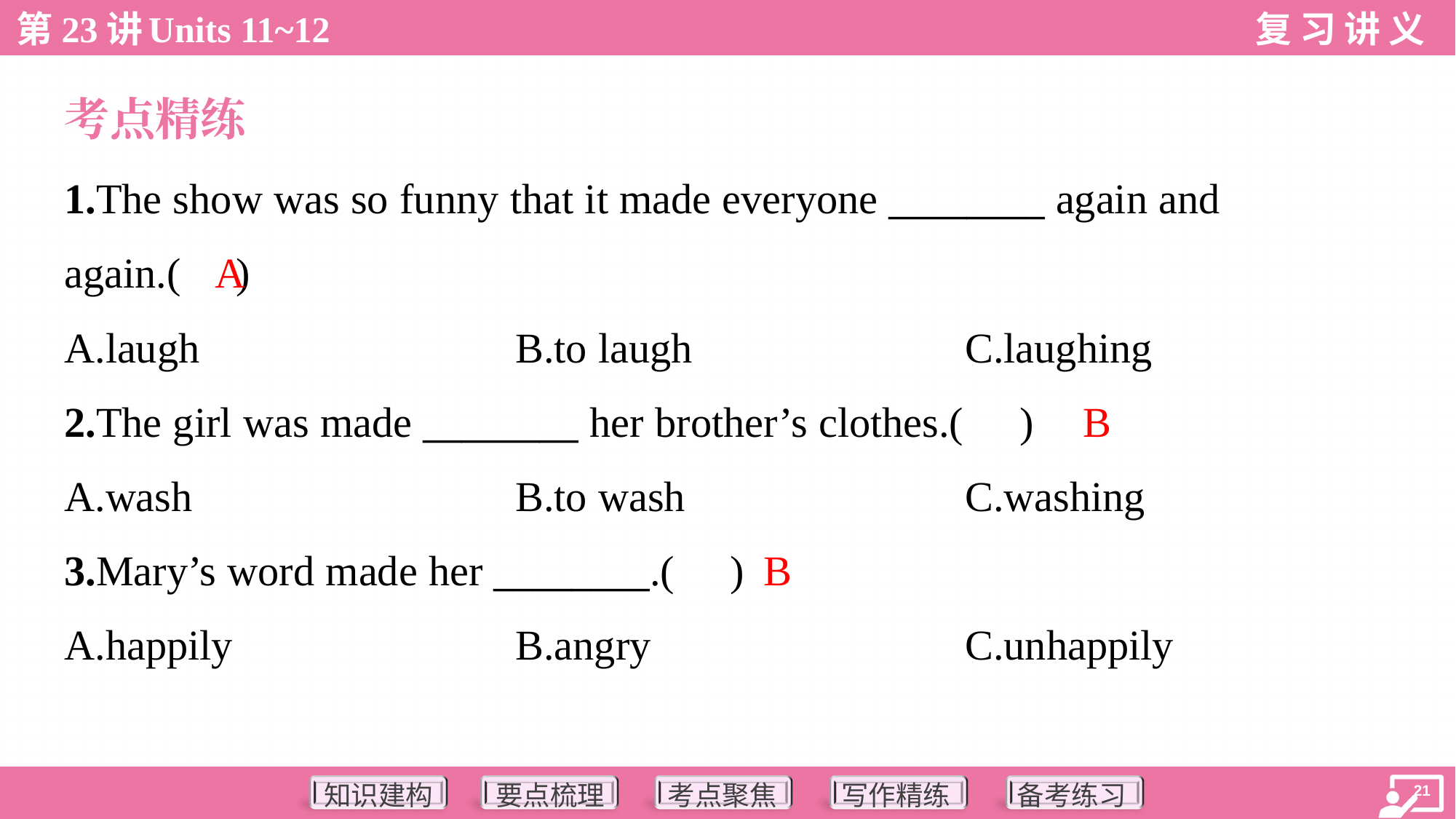

考点精练
1.The show was so funny that it made everyone ________ again and
again.(     )
A
A.laugh	B.to laugh	C.laughing
B
2.The girl was made ________ her brother’s clothes.(     )
A.wash	B.to wash	C.washing
B
3.Mary’s word made her ________.(     )
A.happily	B.angry	C.unhappily